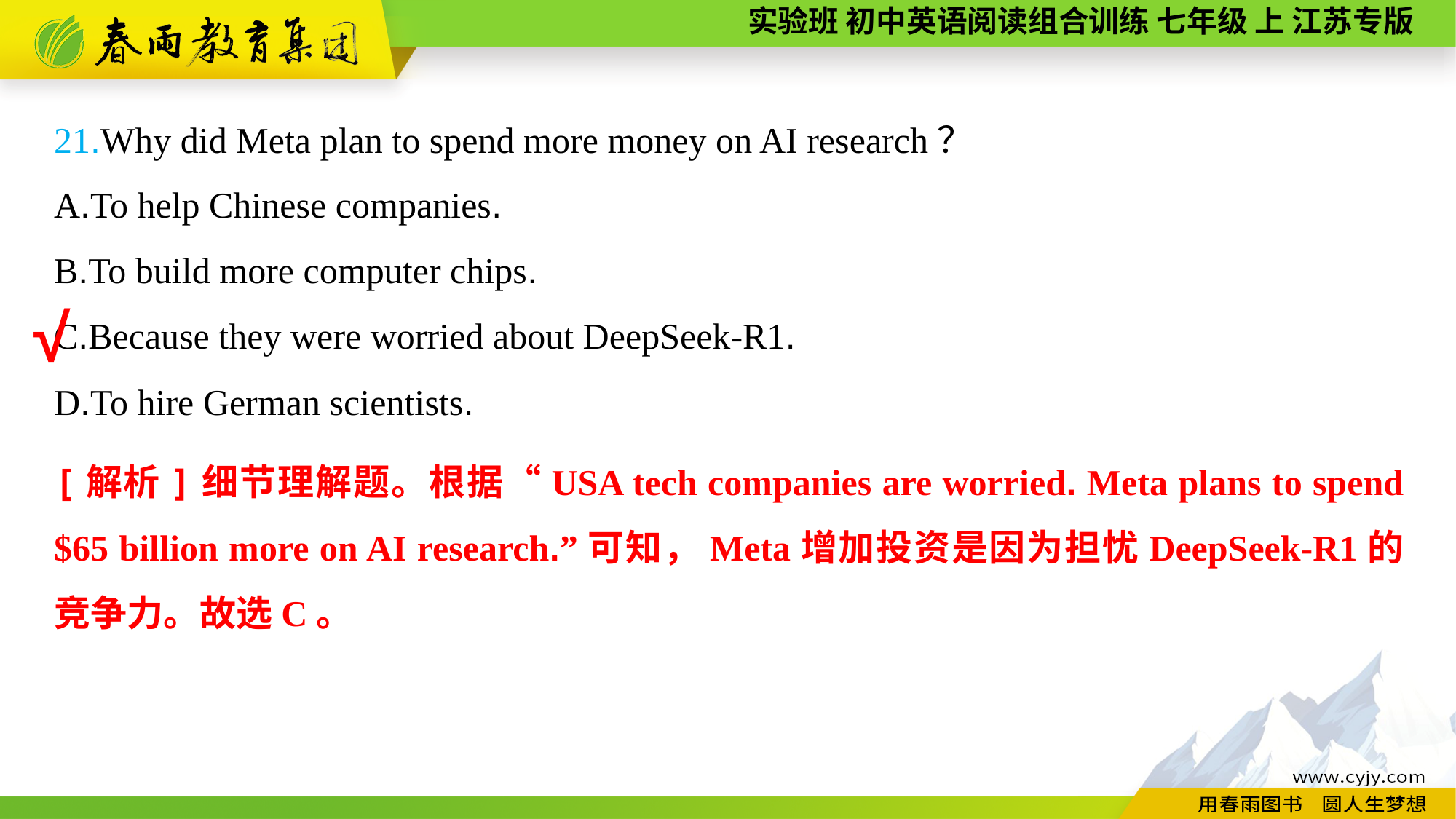

21.Why did Meta plan to spend more money on AI research？
A.To help Chinese companies.
B.To build more computer chips.
C.Because they were worried about DeepSeek-R1.
D.To hire German scientists.
√
[解析]细节理解题。根据“USA tech companies are worried. Meta plans to spend $65 billion more on AI research.”可知，Meta增加投资是因为担忧DeepSeek-R1的竞争力。故选C。